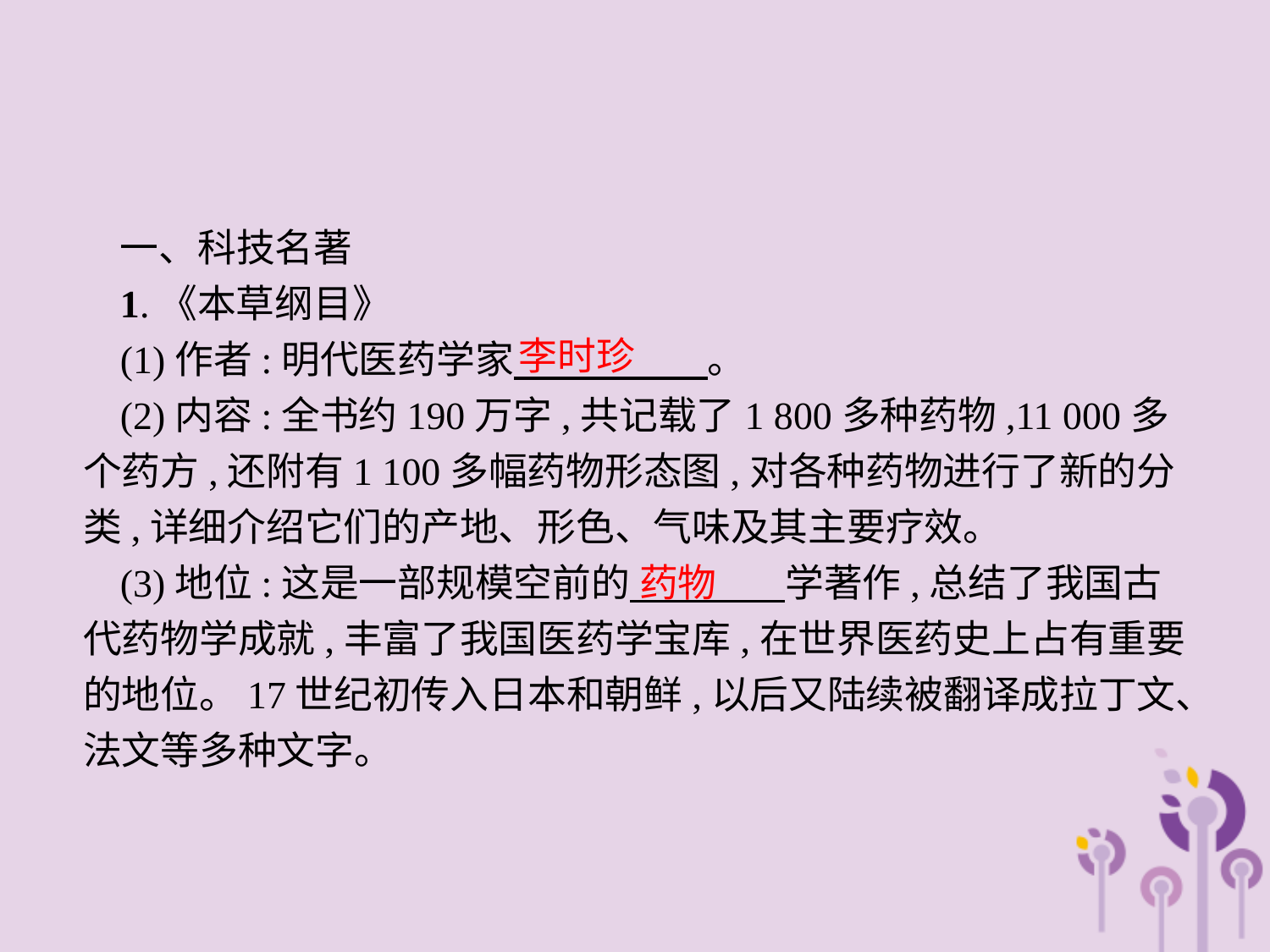

一、科技名著
1.《本草纲目》
(1)作者:明代医药学家　　　　　。
(2)内容:全书约190万字,共记载了1 800多种药物,11 000多个药方,还附有1 100多幅药物形态图,对各种药物进行了新的分类,详细介绍它们的产地、形色、气味及其主要疗效。
(3)地位:这是一部规模空前的　　　　学著作,总结了我国古代药物学成就,丰富了我国医药学宝库,在世界医药史上占有重要的地位。17世纪初传入日本和朝鲜,以后又陆续被翻译成拉丁文、法文等多种文字。
李时珍
药物